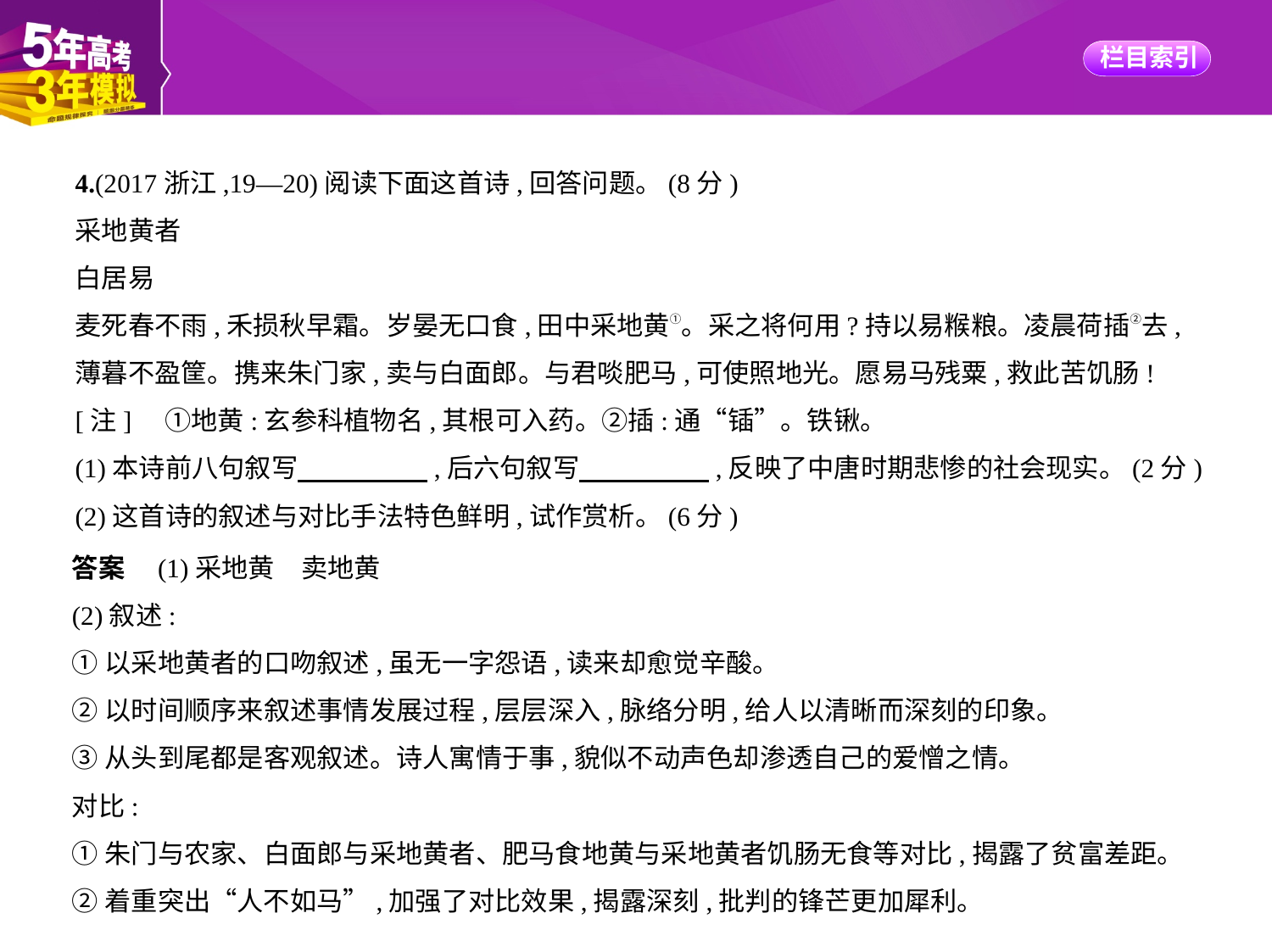

4.(2017浙江,19—20)阅读下面这首诗,回答问题。(8分)
采地黄者
白居易
麦死春不雨,禾损秋早霜。岁晏无口食,田中采地黄①。采之将何用?持以易糇粮。凌晨荷插②去,
薄暮不盈筐。携来朱门家,卖与白面郎。与君啖肥马,可使照地光。愿易马残粟,救此苦饥肠!
[注]　①地黄:玄参科植物名,其根可入药。②插:通“锸”。铁锹。
(1)本诗前八句叙写　　　　    ,后六句叙写　　　　    ,反映了中唐时期悲惨的社会现实。(2分)
(2)这首诗的叙述与对比手法特色鲜明,试作赏析。(6分)
答案　(1)采地黄　卖地黄
(2)叙述:
①以采地黄者的口吻叙述,虽无一字怨语,读来却愈觉辛酸。
②以时间顺序来叙述事情发展过程,层层深入,脉络分明,给人以清晰而深刻的印象。
③从头到尾都是客观叙述。诗人寓情于事,貌似不动声色却渗透自己的爱憎之情。
对比:
①朱门与农家、白面郎与采地黄者、肥马食地黄与采地黄者饥肠无食等对比,揭露了贫富差距。
②着重突出“人不如马”,加强了对比效果,揭露深刻,批判的锋芒更加犀利。